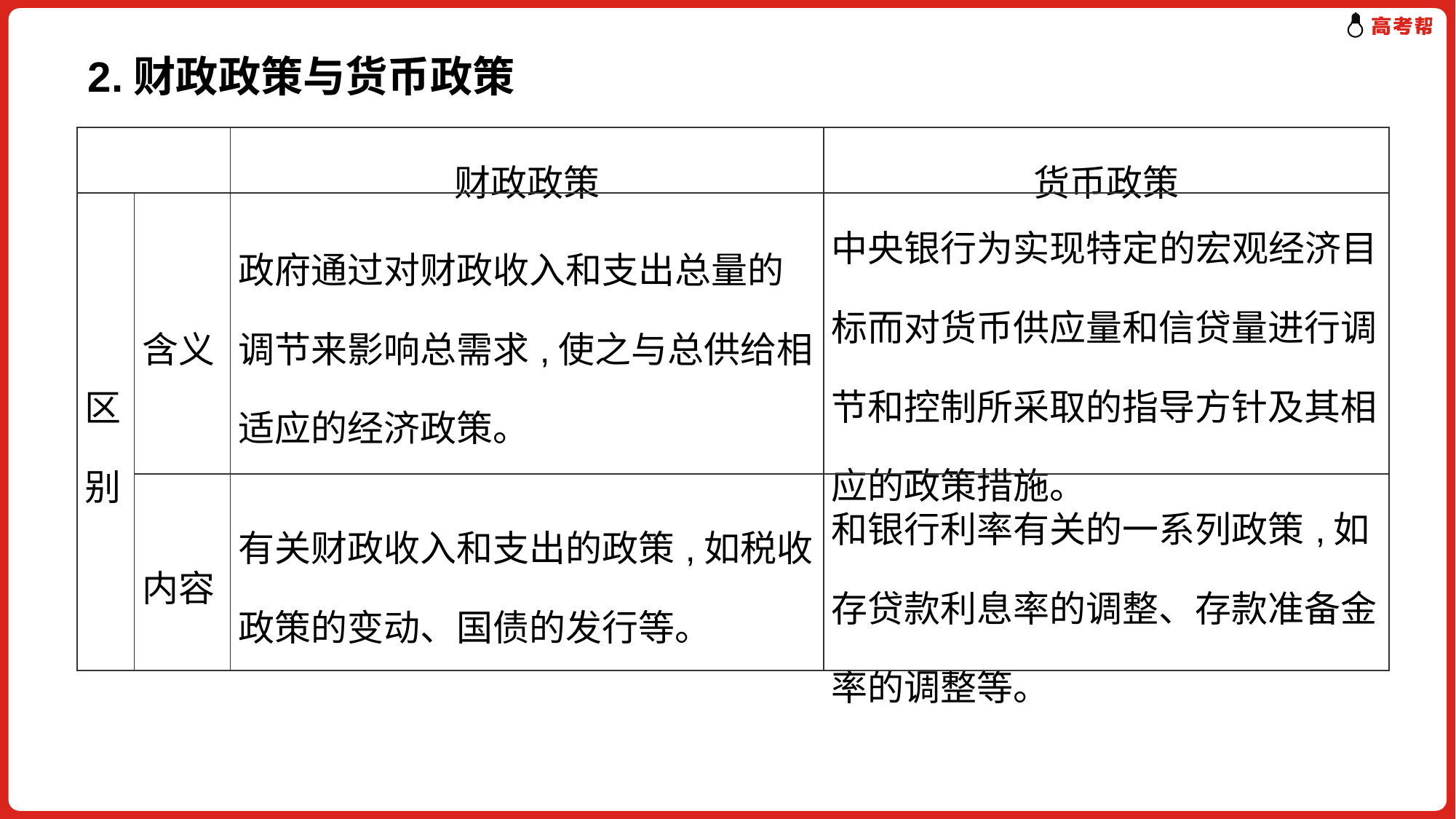

2.财政政策与货币政策
|  |  | 财政政策 | 货币政策 |
| --- | --- | --- | --- |
| 区别 | 含义 | 政府通过对财政收入和支出总量的调节来影响总需求,使之与总供给相适应的经济政策。 | 中央银行为实现特定的宏观经济目标而对货币供应量和信贷量进行调节和控制所采取的指导方针及其相应的政策措施。 |
|  | 内容 | 有关财政收入和支出的政策,如税收政策的变动、国债的发行等。 | 和银行利率有关的一系列政策,如存贷款利息率的调整、存款准备金率的调整等。 |